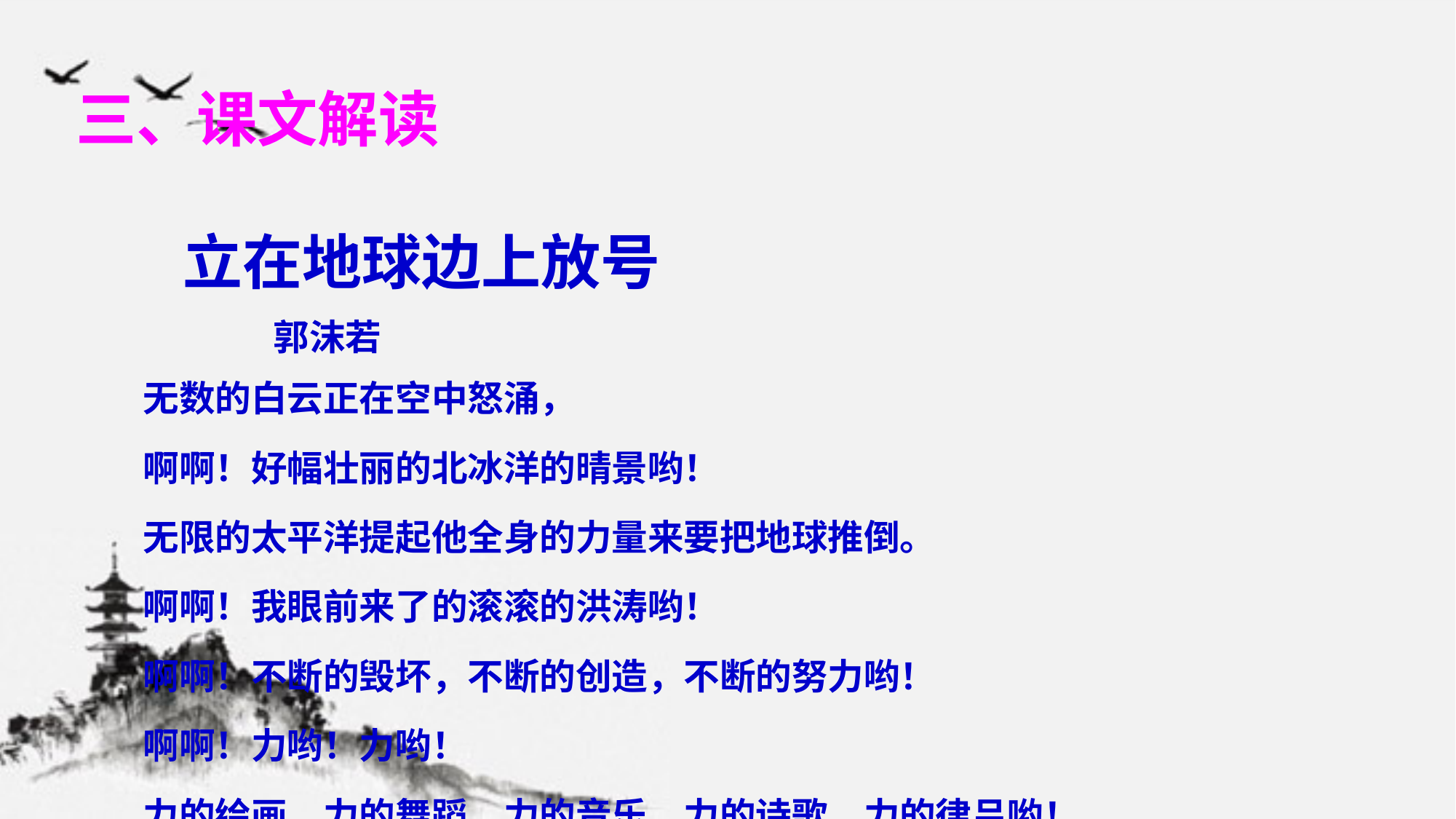

# 三、课文解读
           立在地球边上放号
                    郭沫若
       无数的白云正在空中怒涌，
       啊啊！好幅壮丽的北冰洋的晴景哟！
       无限的太平洋提起他全身的力量来要把地球推倒。
       啊啊！我眼前来了的滚滚的洪涛哟！
       啊啊！不断的毁坏，不断的创造，不断的努力哟！
       啊啊！力哟！力哟！
       力的绘画，力的舞蹈，力的音乐，力的诗歌，力的律吕哟！